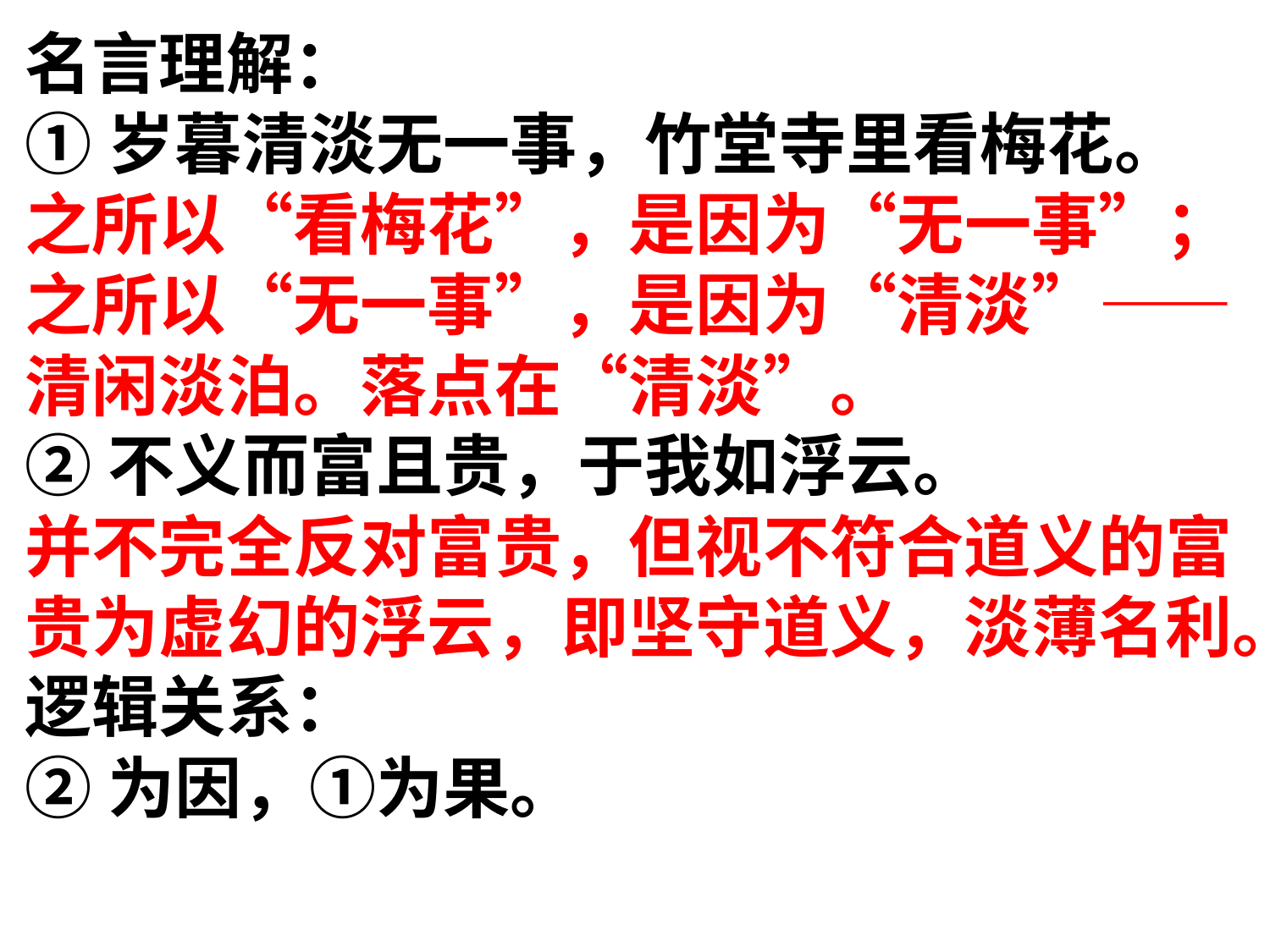

名言理解：
①岁暮清淡无一事，竹堂寺里看梅花。
之所以“看梅花”，是因为“无一事”；之所以“无一事”，是因为“清淡”——清闲淡泊。落点在“清淡”。
②不义而富且贵，于我如浮云。
并不完全反对富贵，但视不符合道义的富贵为虚幻的浮云，即坚守道义，淡薄名利。
逻辑关系：
②为因，①为果。